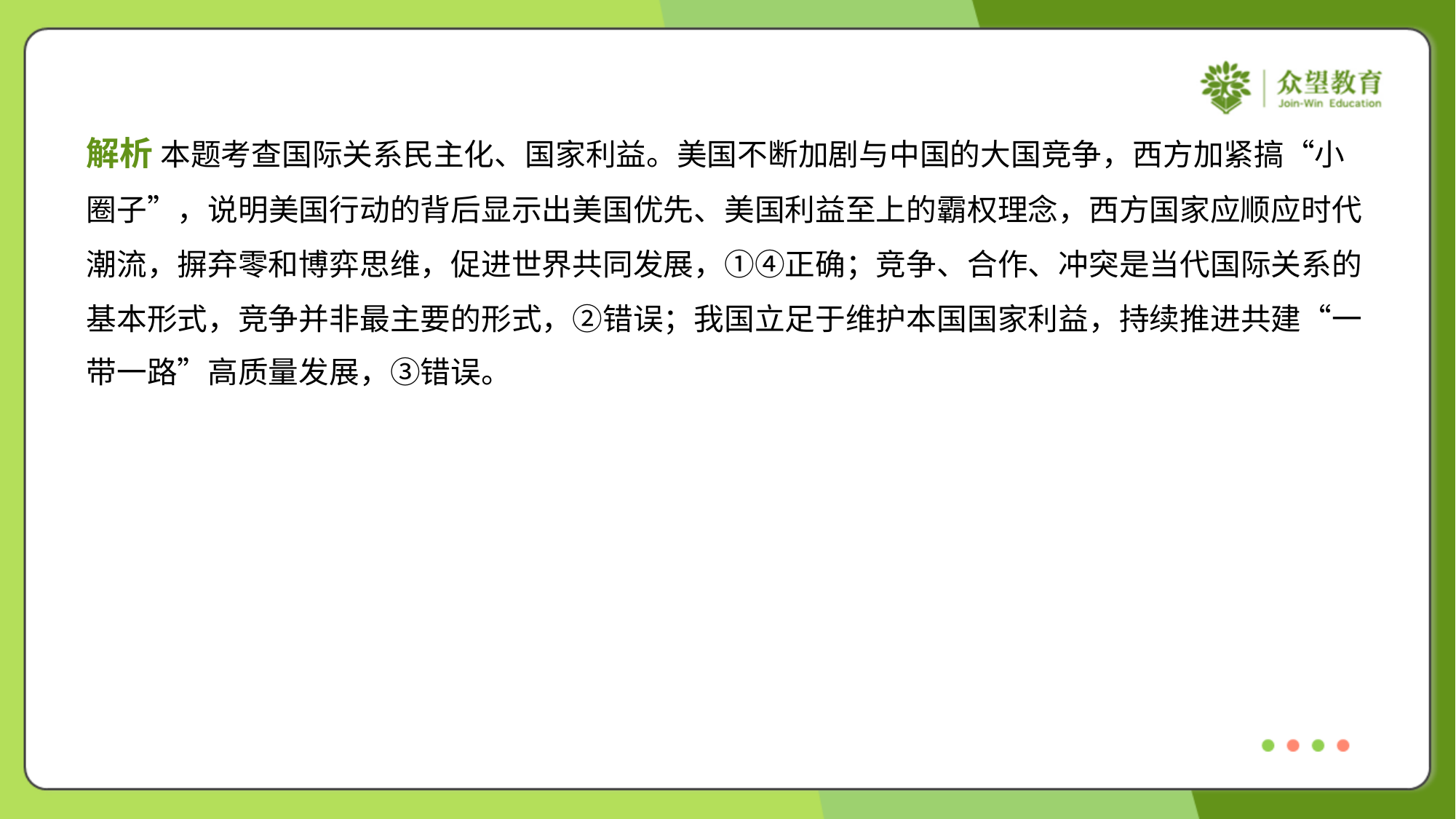

解析 本题考查国际关系民主化、国家利益。美国不断加剧与中国的大国竞争，西方加紧搞“小
圈子”，说明美国行动的背后显示出美国优先、美国利益至上的霸权理念，西方国家应顺应时代
潮流，摒弃零和博弈思维，促进世界共同发展，①④正确；竞争、合作、冲突是当代国际关系的
基本形式，竞争并非最主要的形式，②错误；我国立足于维护本国国家利益，持续推进共建“一
带一路”高质量发展，③错误。